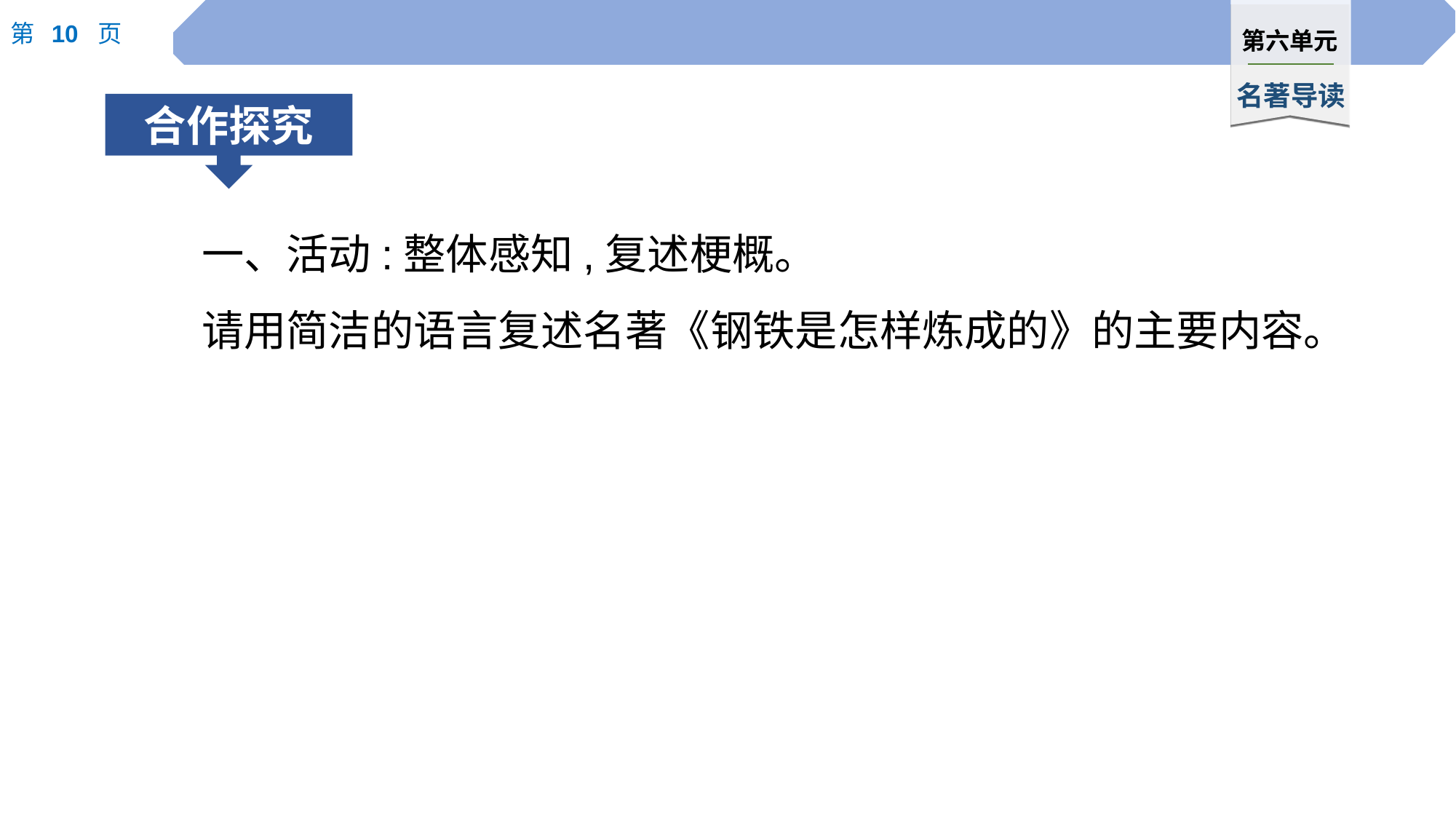

一、活动:整体感知,复述梗概。
请用简洁的语言复述名著《钢铁是怎样炼成的》的主要内容。